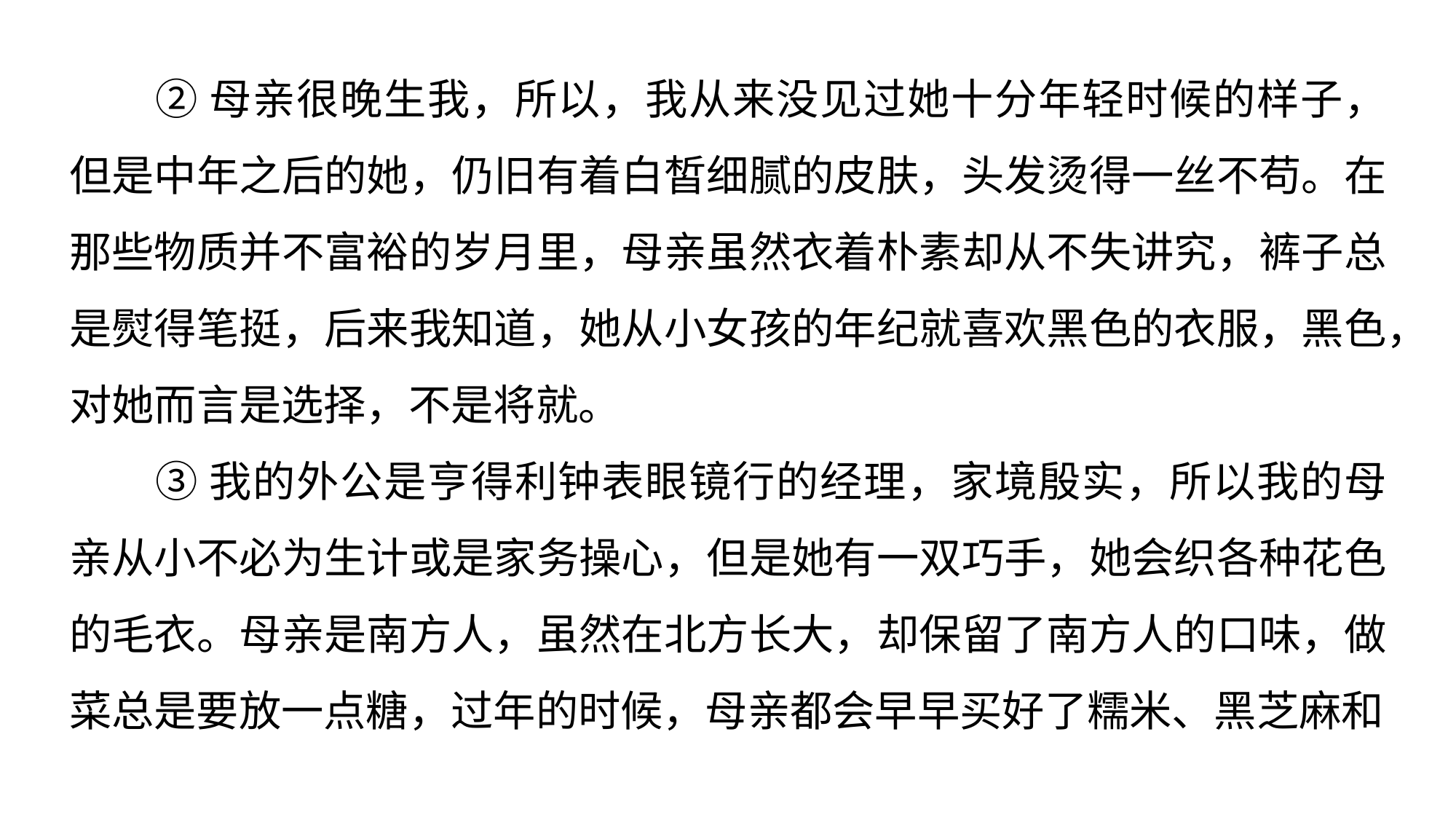

②母亲很晚生我，所以，我从来没见过她十分年轻时候的样子，但是中年之后的她，仍旧有着白皙细腻的皮肤，头发烫得一丝不苟。在那些物质并不富裕的岁月里，母亲虽然衣着朴素却从不失讲究，裤子总是熨得笔挺，后来我知道，她从小女孩的年纪就喜欢黑色的衣服，黑色，对她而言是选择，不是将就。
③我的外公是亨得利钟表眼镜行的经理，家境殷实，所以我的母亲从小不必为生计或是家务操心，但是她有一双巧手，她会织各种花色的毛衣。母亲是南方人，虽然在北方长大，却保留了南方人的口味，做菜总是要放一点糖，过年的时候，母亲都会早早买好了糯米、黑芝麻和